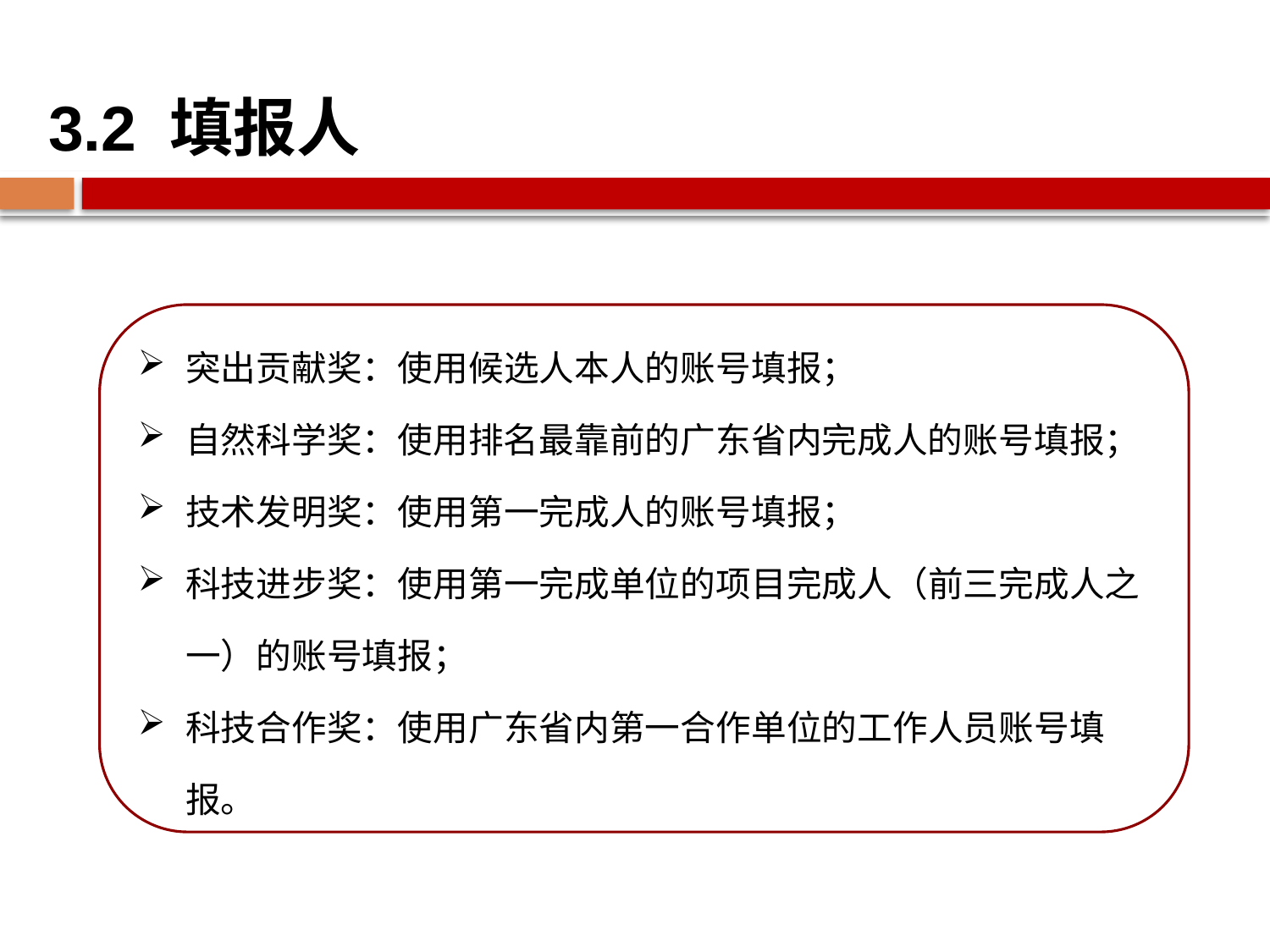

3.2 填报人
突出贡献奖：使用候选人本人的账号填报；
自然科学奖：使用排名最靠前的广东省内完成人的账号填报；
技术发明奖：使用第一完成人的账号填报；
科技进步奖：使用第一完成单位的项目完成人（前三完成人之一）的账号填报；
科技合作奖：使用广东省内第一合作单位的工作人员账号填报。